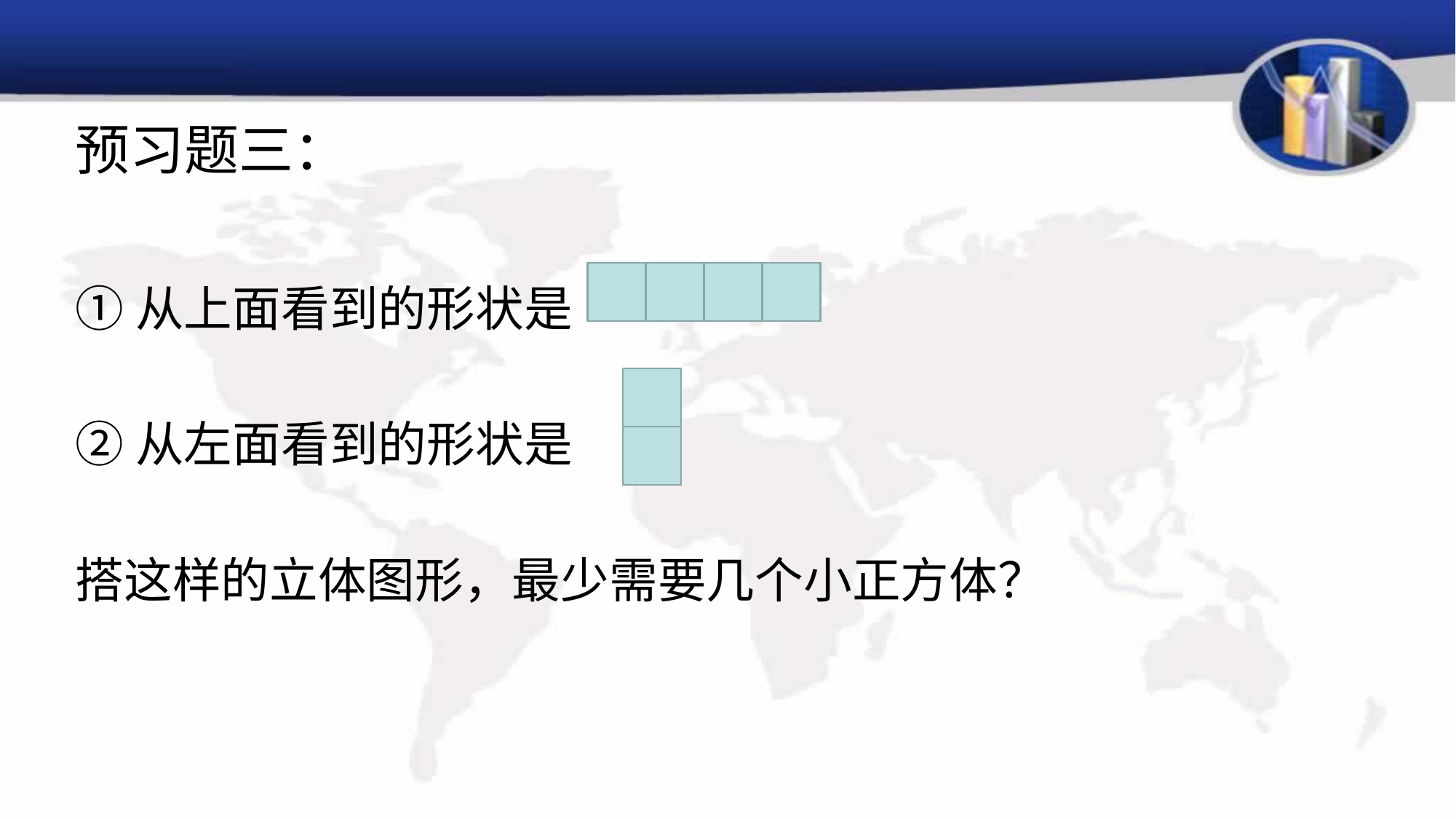

# 预习题三：

①从上面看到的形状是

②从左面看到的形状是

搭这样的立体图形，最少需要几个小正方体？